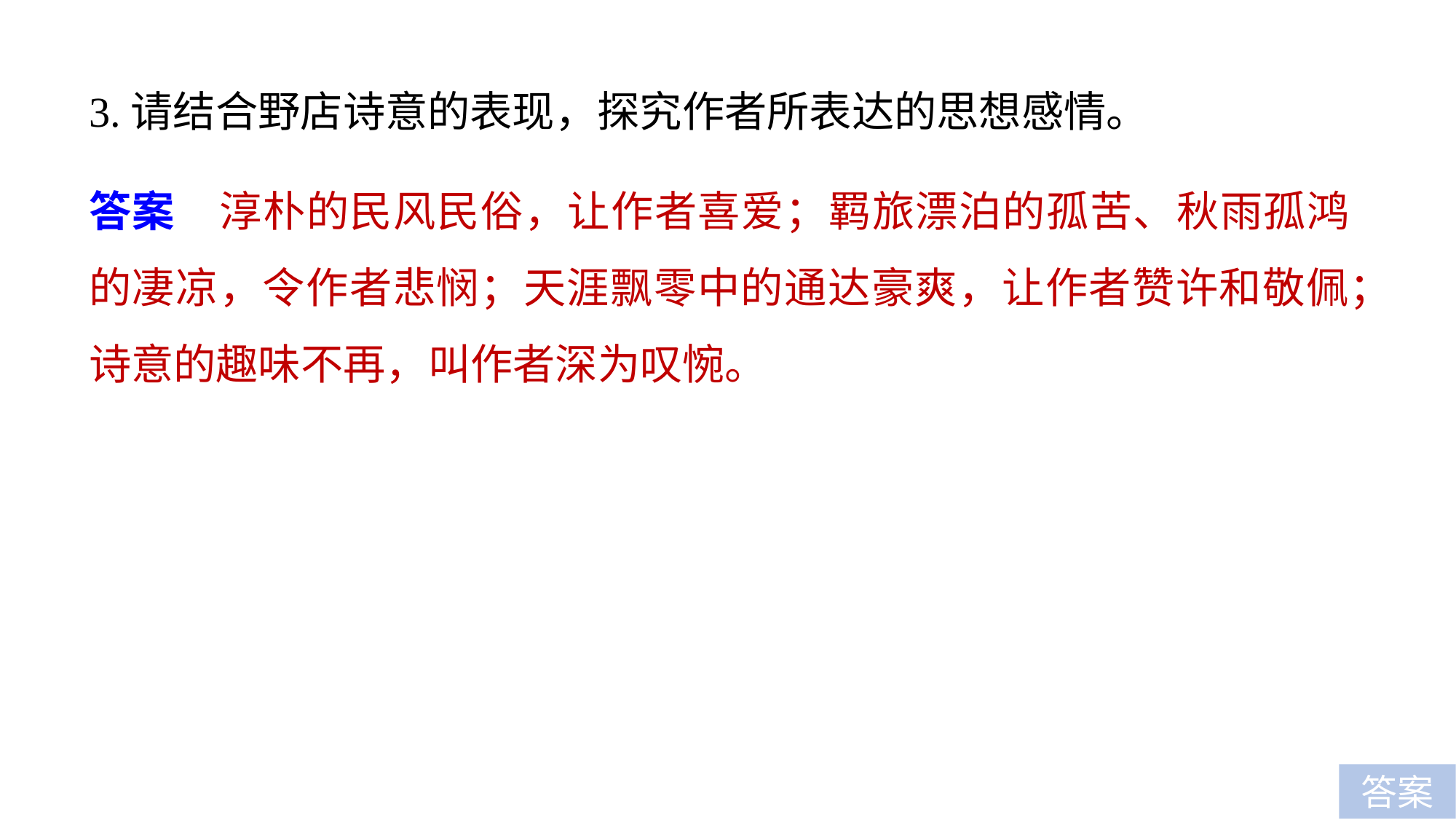

3.请结合野店诗意的表现，探究作者所表达的思想感情。
答案　淳朴的民风民俗，让作者喜爱；羁旅漂泊的孤苦、秋雨孤鸿的凄凉，令作者悲悯；天涯飘零中的通达豪爽，让作者赞许和敬佩；诗意的趣味不再，叫作者深为叹惋。
答案